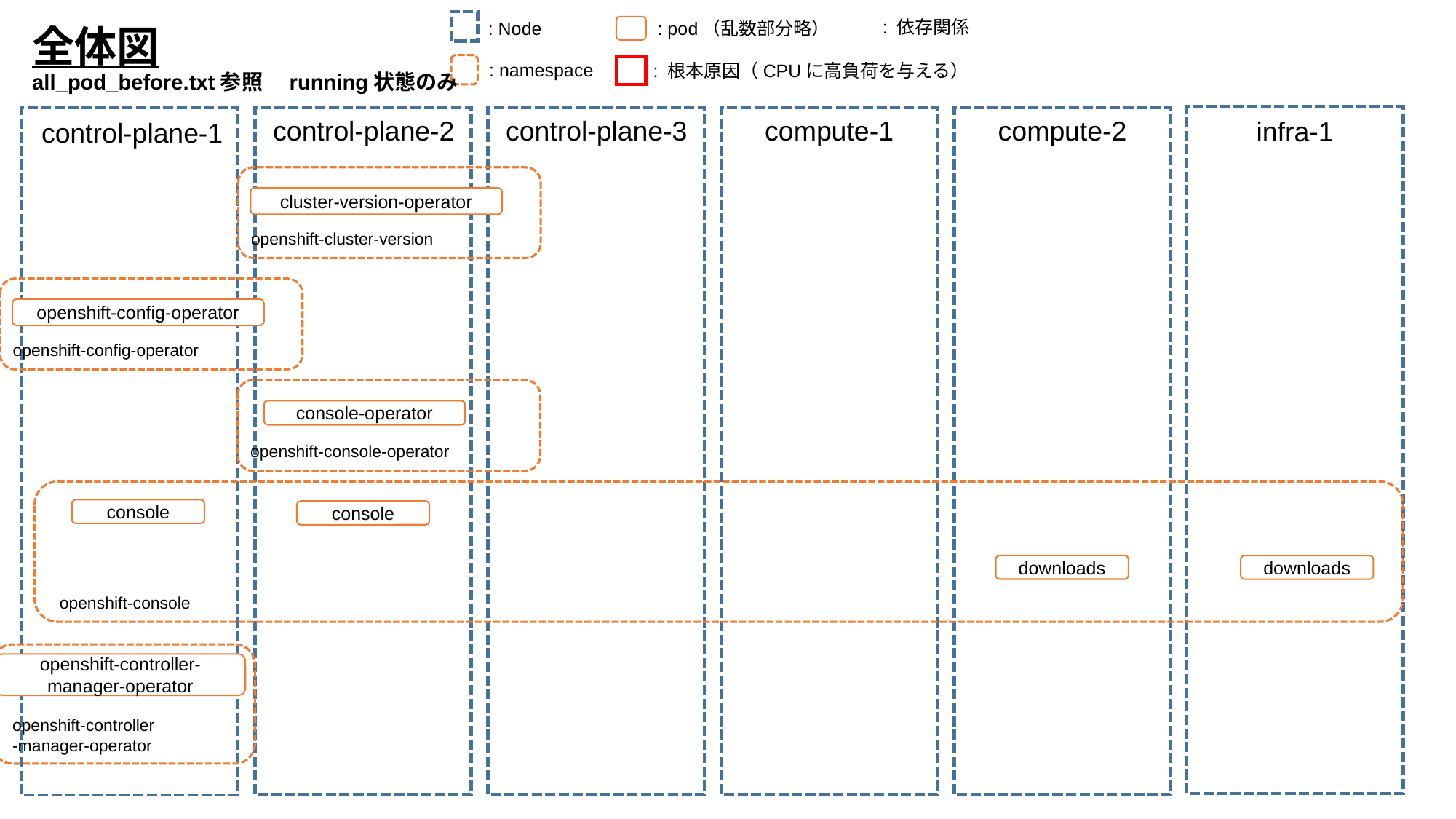

: 依存関係
: pod（乱数部分略）

: Node
全体図
all_pod_before.txt参照　running状態のみ
: namespace

: 根本原因（CPUに高負荷を与える）

compute-1
compute-2
control-plane-3
control-plane-2
infra-1
control-plane-1

cluster-version-operator
openshift-cluster-version

openshift-config-operator
openshift-config-operator

console-operator
openshift-console-operator

console
console
downloads
downloads
openshift-console

openshift-controller-manager-operator
openshift-controller
-manager-operator